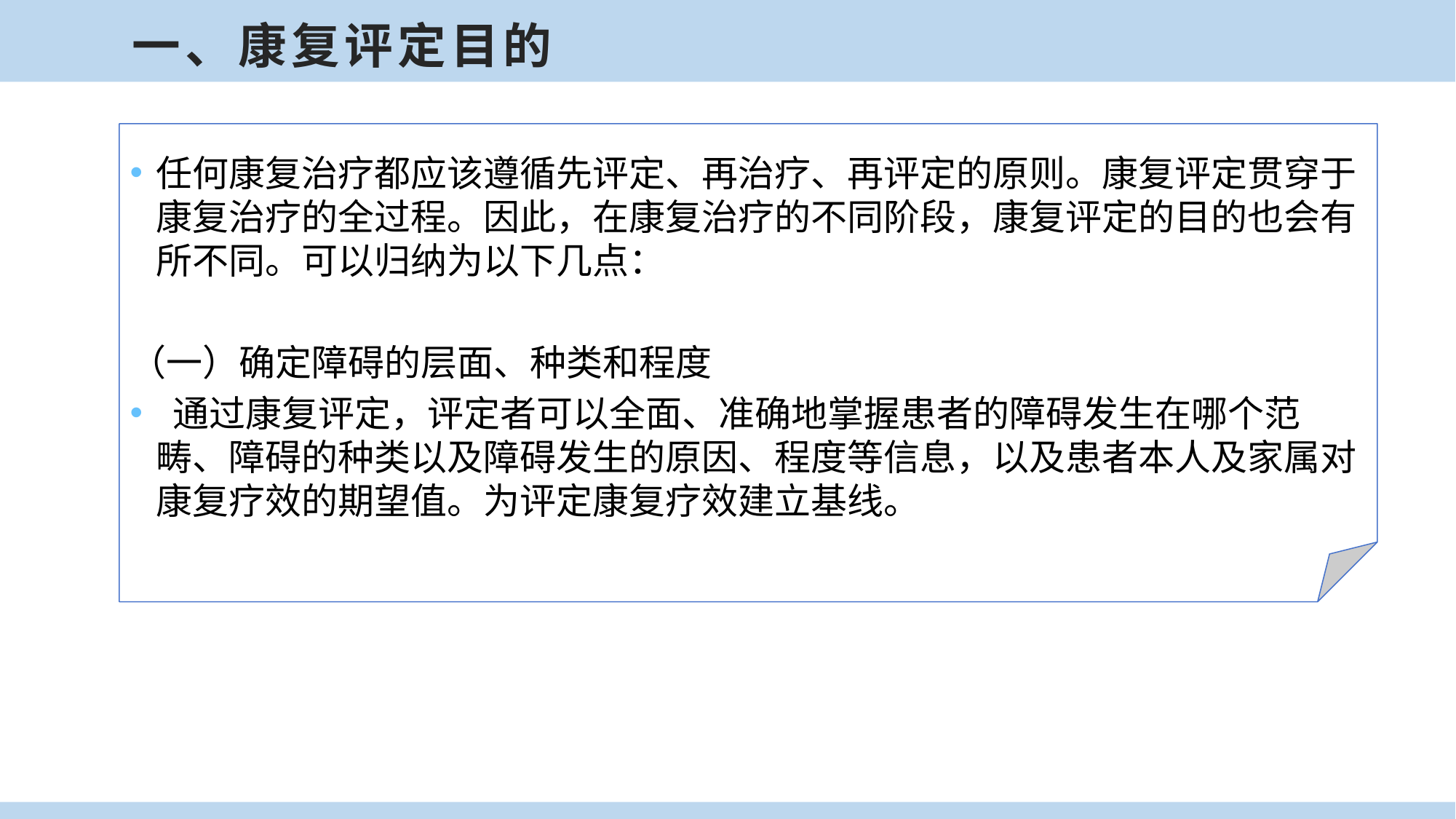

一、康复评定目的

任何康复治疗都应该遵循先评定、再治疗、再评定的原则。康复评定贯穿于康复治疗的全过程。因此，在康复治疗的不同阶段，康复评定的目的也会有所不同。可以归纳为以下几点：

（一）确定障碍的层面、种类和程度
 通过康复评定，评定者可以全面、准确地掌握患者的障碍发生在哪个范畴、障碍的种类以及障碍发生的原因、程度等信息，以及患者本人及家属对康复疗效的期望值。为评定康复疗效建立基线。